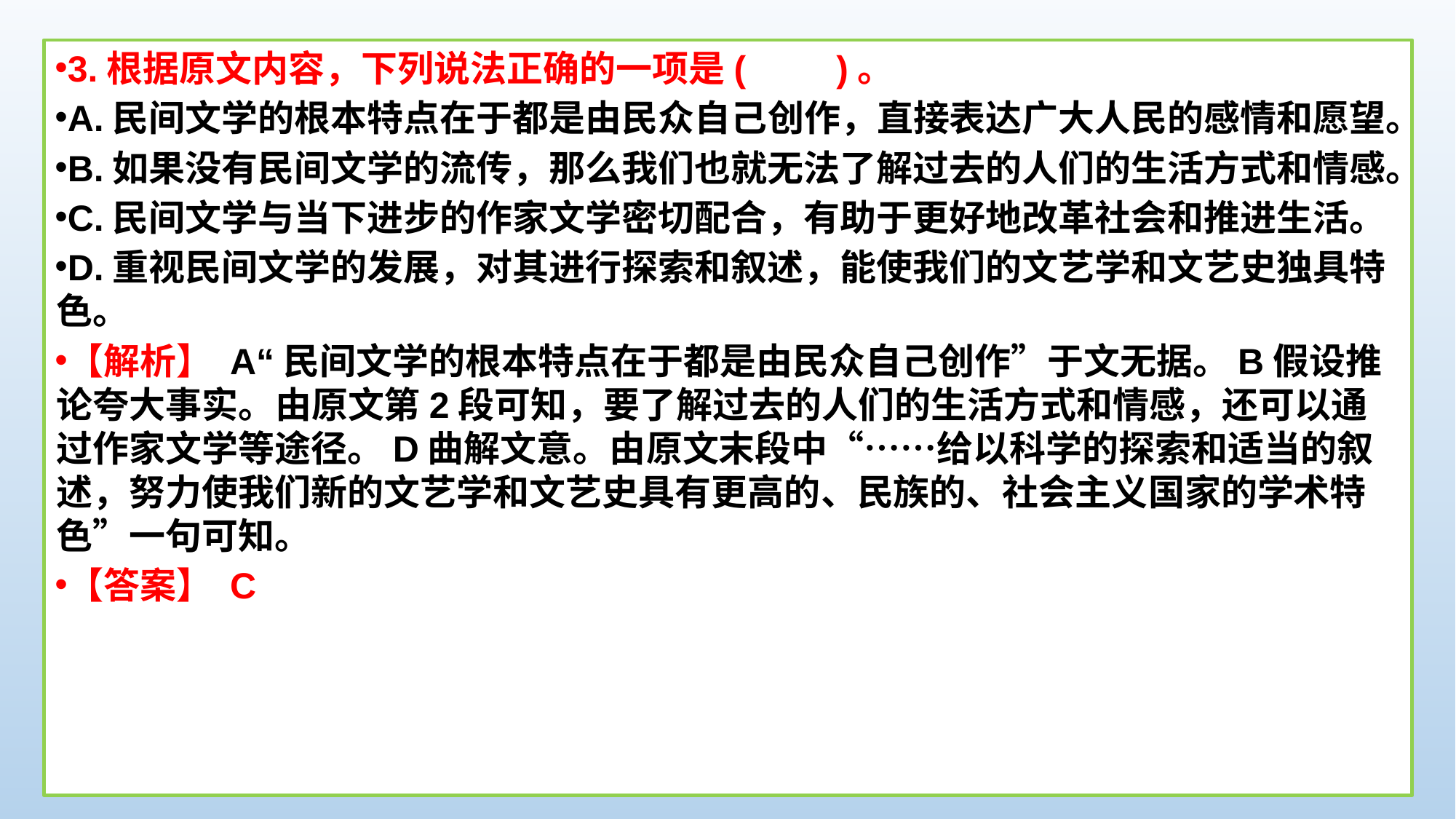

3.根据原文内容，下列说法正确的一项是(　　)。
A.民间文学的根本特点在于都是由民众自己创作，直接表达广大人民的感情和愿望。
B.如果没有民间文学的流传，那么我们也就无法了解过去的人们的生活方式和情感。
C.民间文学与当下进步的作家文学密切配合，有助于更好地改革社会和推进生活。
D.重视民间文学的发展，对其进行探索和叙述，能使我们的文艺学和文艺史独具特色。
【解析】 A“民间文学的根本特点在于都是由民众自己创作”于文无据。B假设推论夸大事实。由原文第2段可知，要了解过去的人们的生活方式和情感，还可以通过作家文学等途径。D曲解文意。由原文末段中“……给以科学的探索和适当的叙述，努力使我们新的文艺学和文艺史具有更高的、民族的、社会主义国家的学术特色”一句可知。
【答案】 C